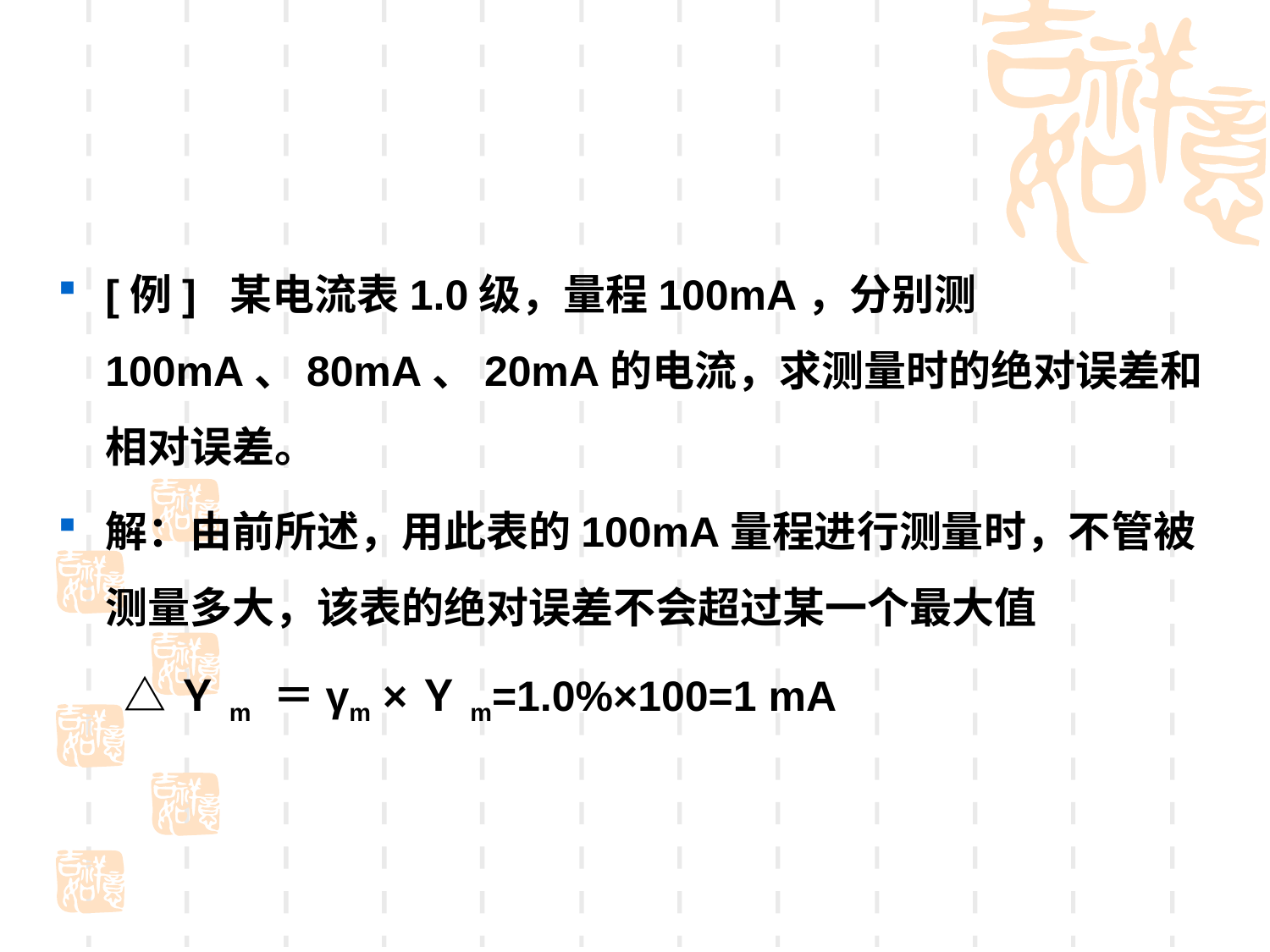

[例]  某电流表1.0级，量程100mA，分别测100mA、80mA、20mA的电流，求测量时的绝对误差和相对误差。
解：由前所述，用此表的100mA量程进行测量时，不管被测量多大，该表的绝对误差不会超过某一个最大值
       △Ｙm ＝γm ×Ｙm=1.0%×100=1 mA